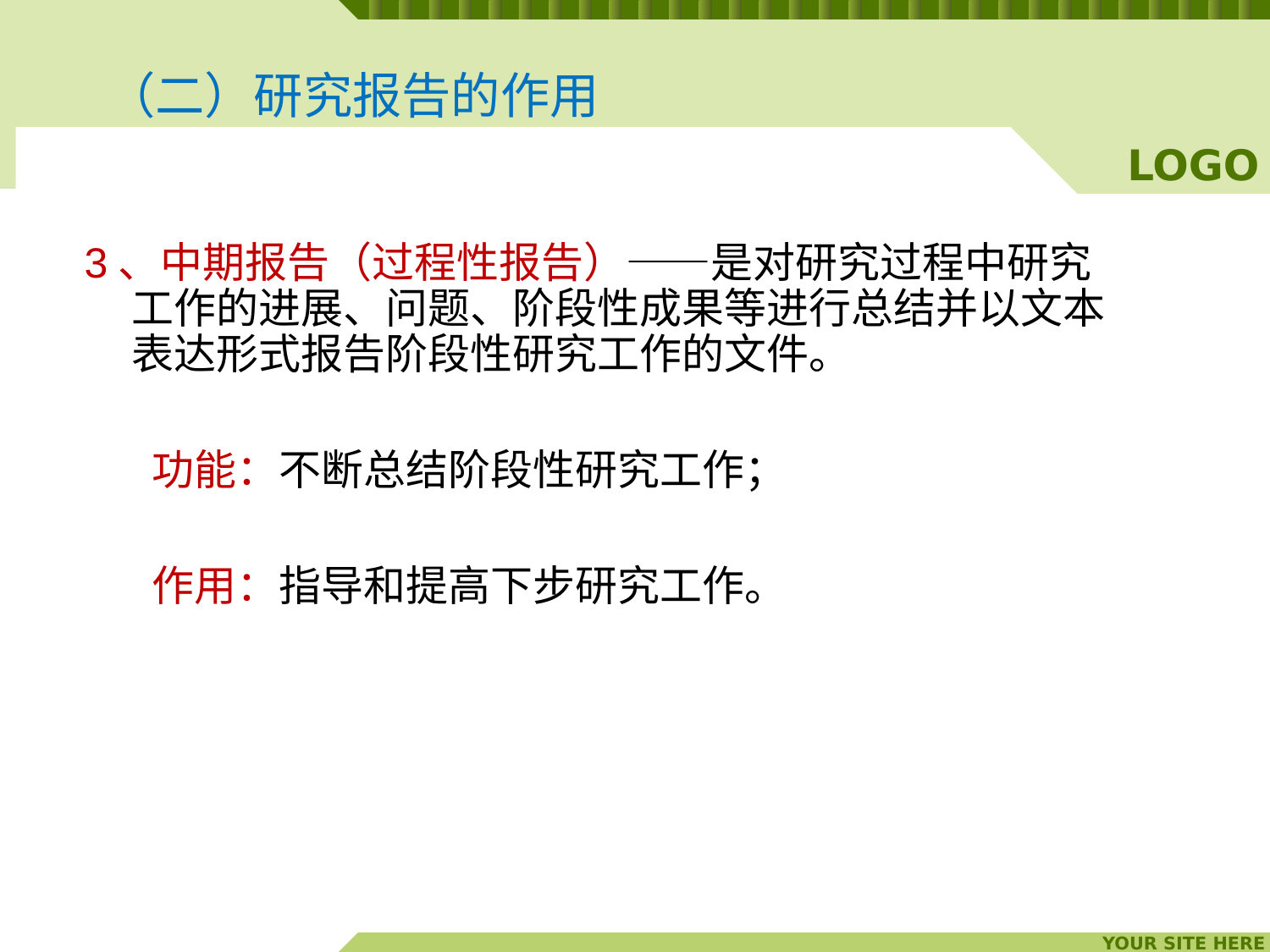

（二）研究报告的作用
3、中期报告（过程性报告）——是对研究过程中研究工作的进展、问题、阶段性成果等进行总结并以文本表达形式报告阶段性研究工作的文件。

      功能：不断总结阶段性研究工作；

      作用：指导和提高下步研究工作。